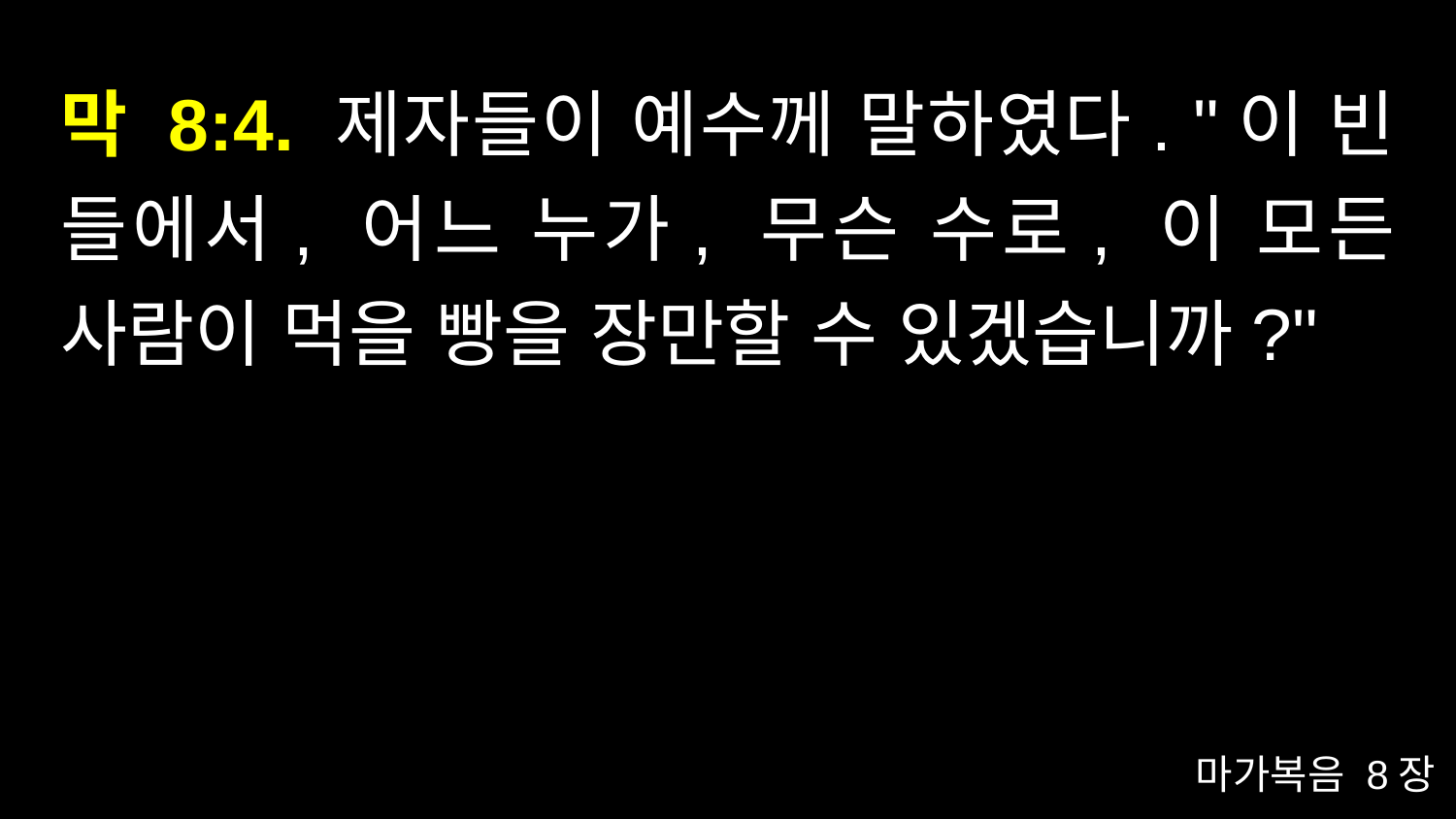

# 막 8:4. 제자들이 예수께 말하였다. "이 빈 들에서, 어느 누가, 무슨 수로, 이 모든 사람이 먹을 빵을 장만할 수 있겠습니까?"
마가복음 8장